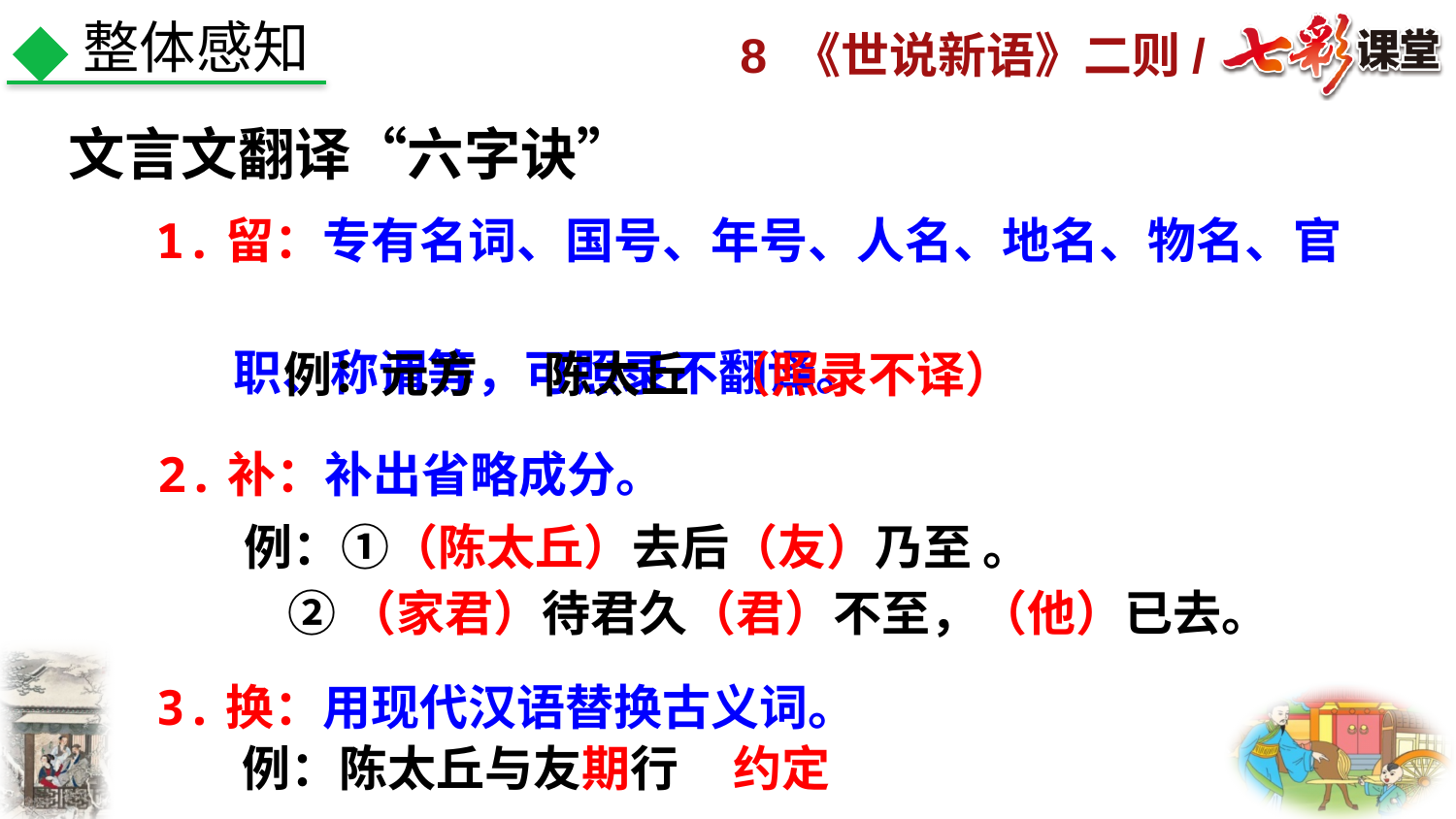

整体感知

文言文翻译“六字诀”
1.留：专有名词、国号、年号、人名、地名、物名、官
      职、称谓等，可照录不翻译。
 例：元方      陈太丘   （照录不译）
2.补：补出省略成分。
例：①（陈太丘）去后（友）乃至 。
    ②（家君）待君久（君）不至，（他）已去。
3.换：用现代汉语替换古义词。
例：陈太丘与友期行     约定